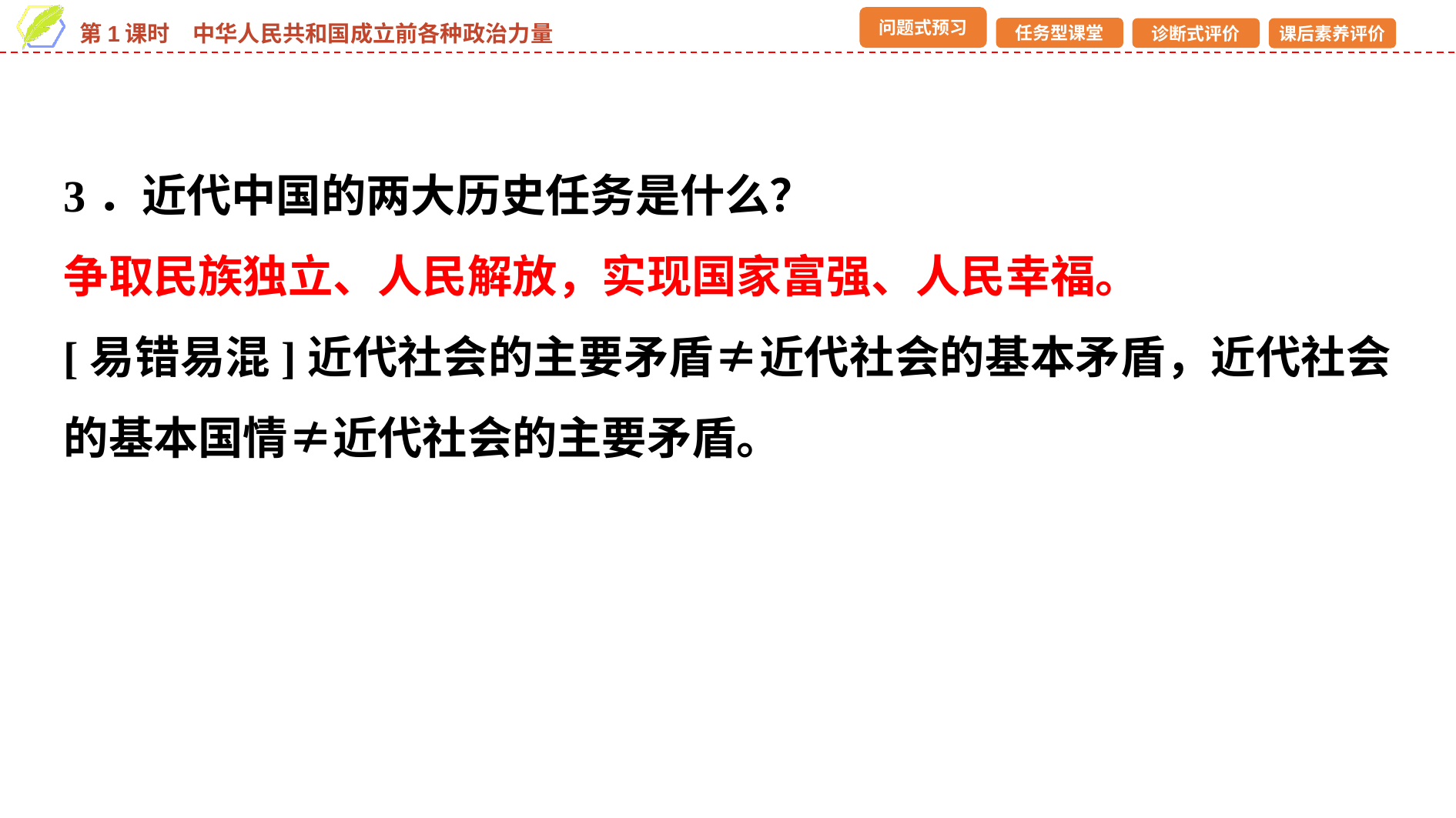

3．近代中国的两大历史任务是什么？
争取民族独立、人民解放，实现国家富强、人民幸福。
[易错易混]近代社会的主要矛盾≠近代社会的基本矛盾，近代社会的基本国情≠近代社会的主要矛盾。